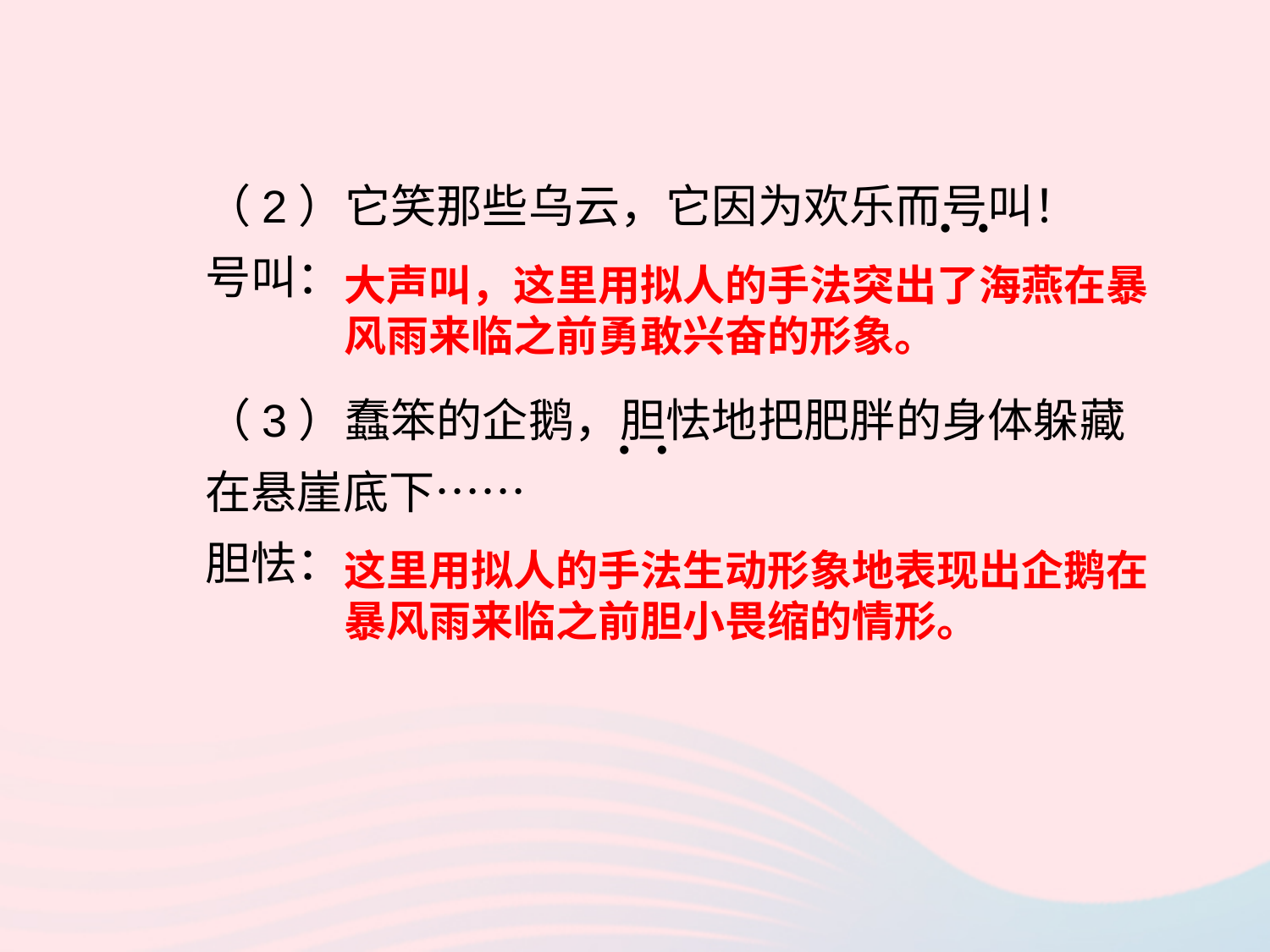

（2）它笑那些乌云，它因为欢乐而号叫！
号叫：

（3）蠢笨的企鹅，胆怯地把肥胖的身体躲藏在悬崖底下……
胆怯：
•   •
大声叫，这里用拟人的手法突出了海燕在暴风雨来临之前勇敢兴奋的形象。
•   •
这里用拟人的手法生动形象地表现出企鹅在暴风雨来临之前胆小畏缩的情形。